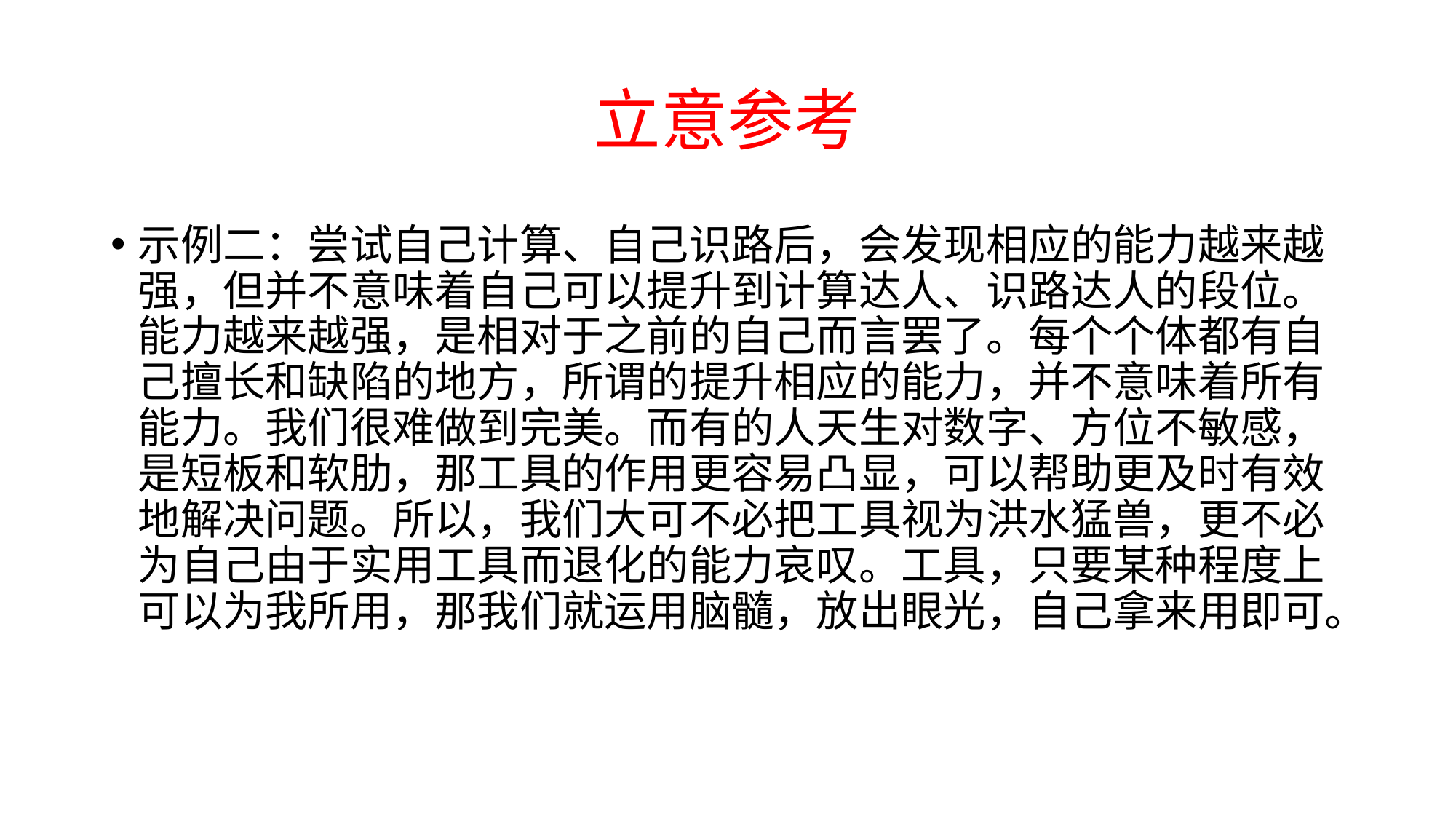

# 立意参考
示例二：尝试自己计算、自己识路后，会发现相应的能力越来越强，但并不意味着自己可以提升到计算达人、识路达人的段位。能力越来越强，是相对于之前的自己而言罢了。每个个体都有自己擅长和缺陷的地方，所谓的提升相应的能力，并不意味着所有能力。我们很难做到完美。而有的人天生对数字、方位不敏感，是短板和软肋，那工具的作用更容易凸显，可以帮助更及时有效地解决问题。所以，我们大可不必把工具视为洪水猛兽，更不必为自己由于实用工具而退化的能力哀叹。工具，只要某种程度上可以为我所用，那我们就运用脑髓，放出眼光，自己拿来用即可。